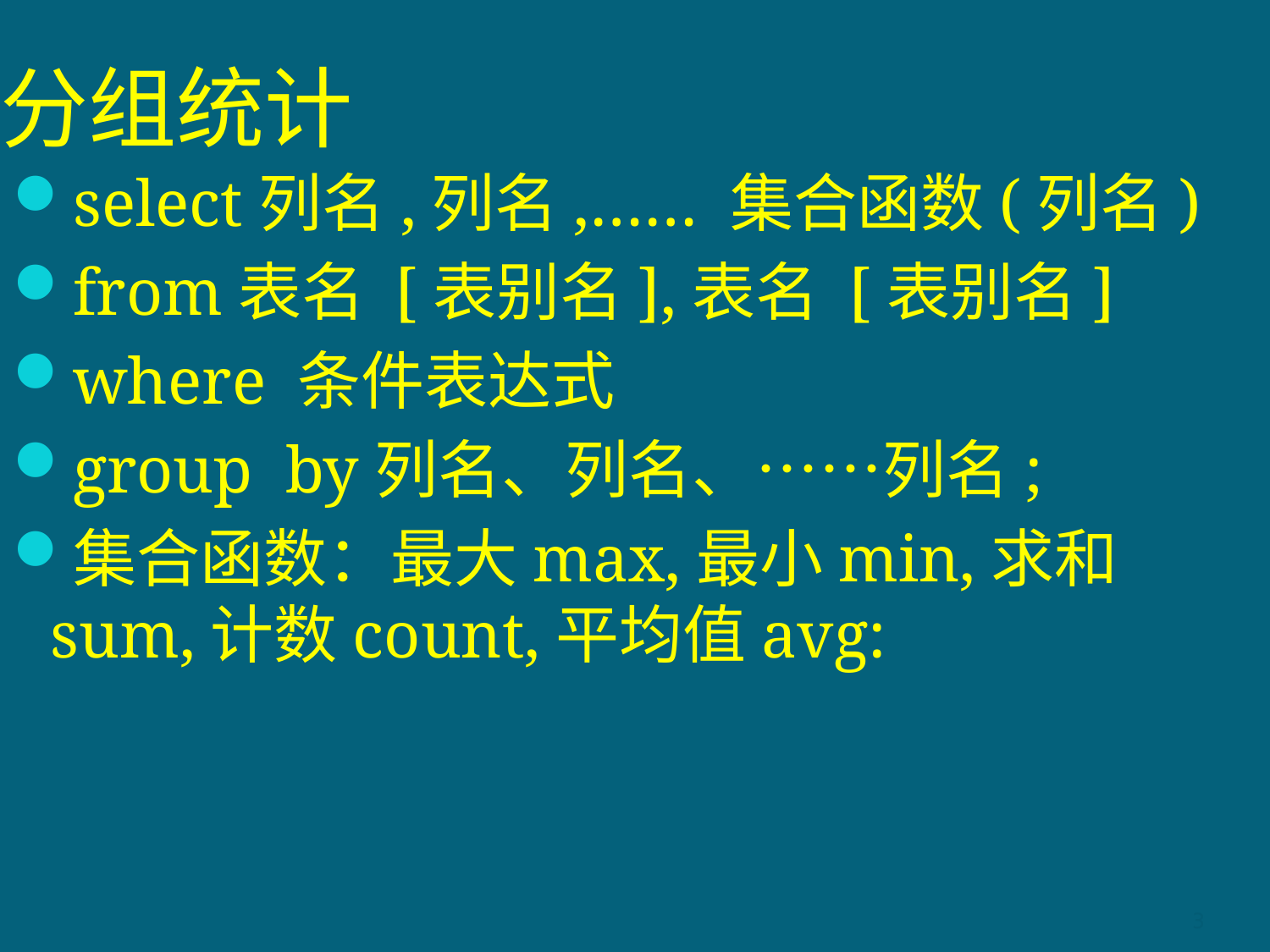

# 分组统计
select列名,列名,…… 集合函数(列名)
from表名 [表别名],表名 [表别名]
where 条件表达式
group  by列名、列名、……列名;
集合函数：最大max,最小min,求和sum,计数count,平均值avg:

3